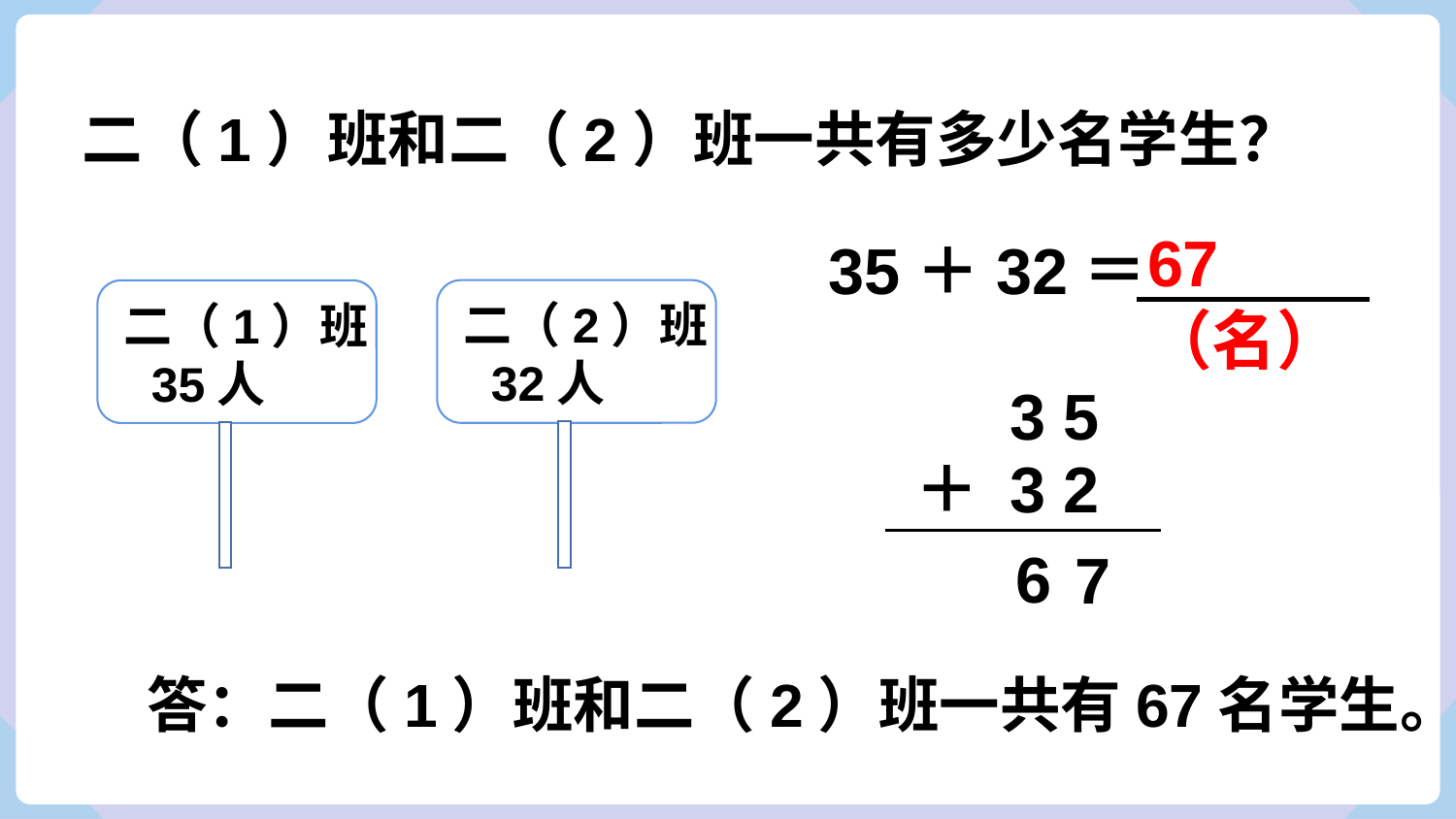

二（1）班和二（2）班一共有多少名学生？
67（名）
35＋32＝

二（2）班
  32人

二（1）班
  35人

3 5
＋ 3 2
6
7
答：二（1）班和二（2）班一共有67名学生。